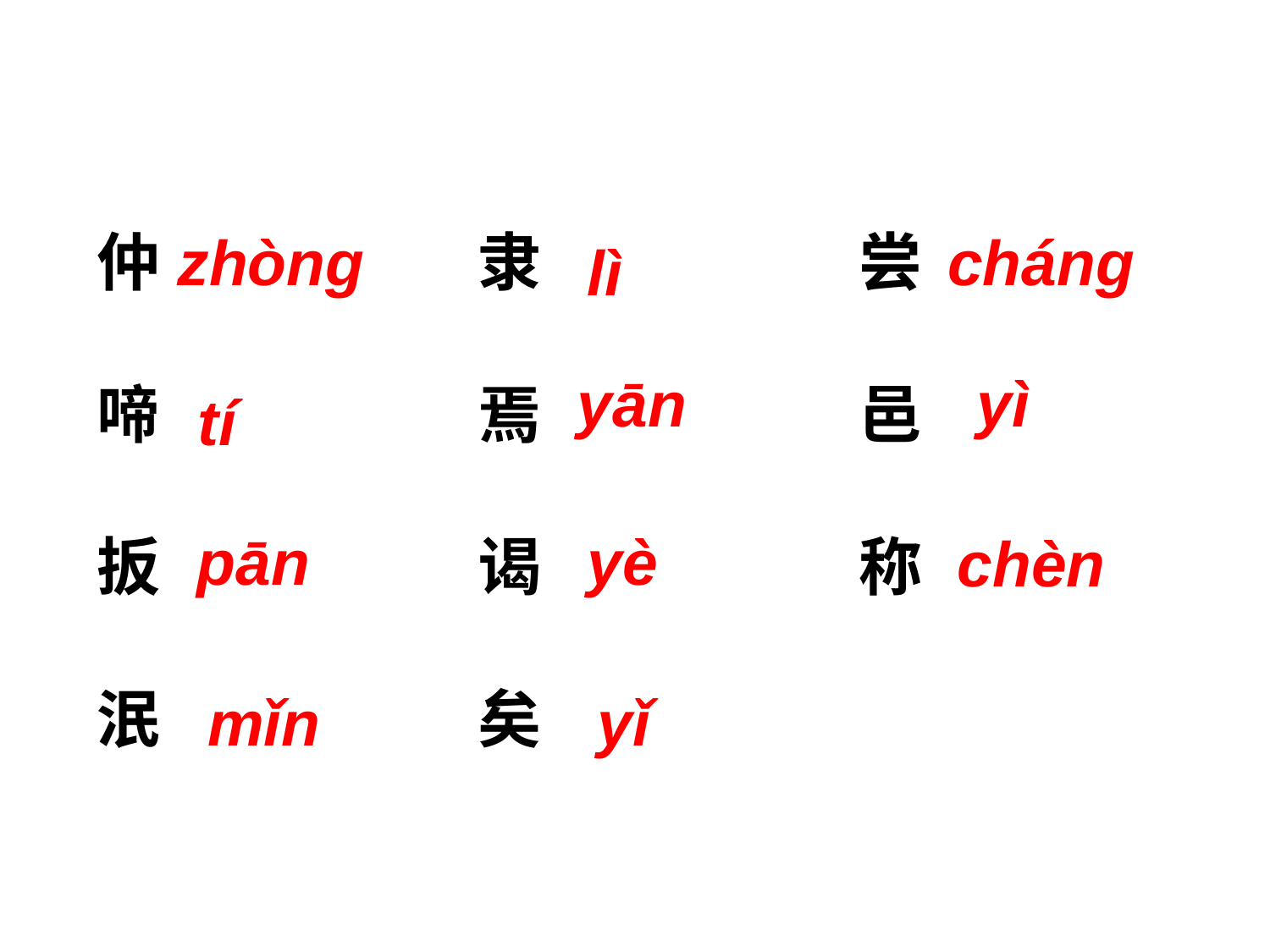

仲			隶			尝

啼			焉			邑

扳			谒			称

泯			矣
zhòng
cháng
lì
yān
yì
tí
pān
yè
chèn
mǐn
yǐ